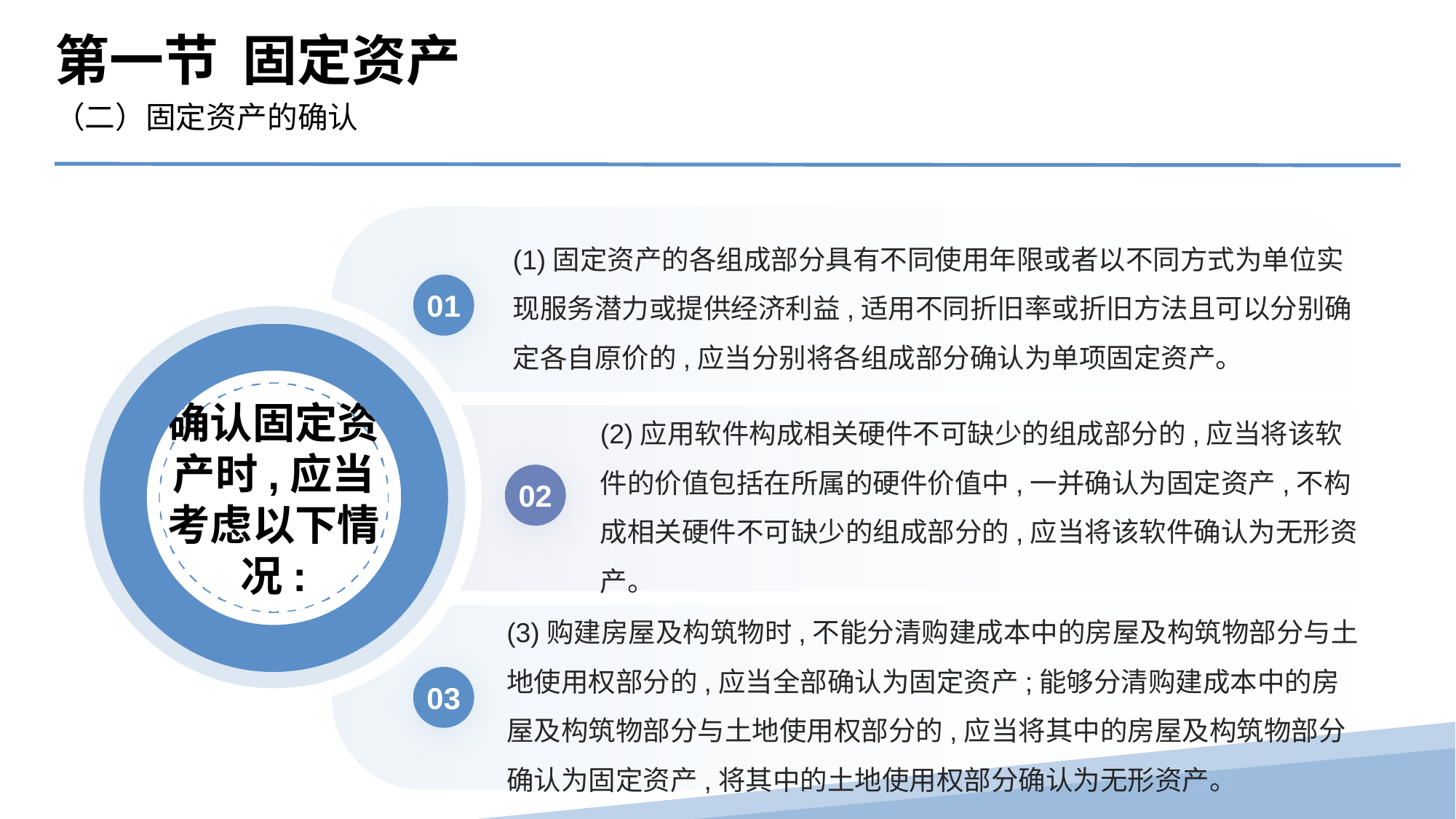

第一节  固定资产
（二）固定资产的确认
(1)固定资产的各组成部分具有不同使用年限或者以不同方式为单位实现服务潜力或提供经济利益,适用不同折旧率或折旧方法且可以分别确定各自原价的,应当分别将各组成部分确认为单项固定资产。
01

确认固定资产时,应当考虑以下情况:
(2)应用软件构成相关硬件不可缺少的组成部分的,应当将该软件的价值包括在所属的硬件价值中,一并确认为固定资产,不构成相关硬件不可缺少的组成部分的,应当将该软件确认为无形资产。
02
(3)购建房屋及构筑物时,不能分清购建成本中的房屋及构筑物部分与土地使用权部分的,应当全部确认为固定资产;能够分清购建成本中的房屋及构筑物部分与土地使用权部分的,应当将其中的房屋及构筑物部分确认为固定资产,将其中的土地使用权部分确认为无形资产。
03